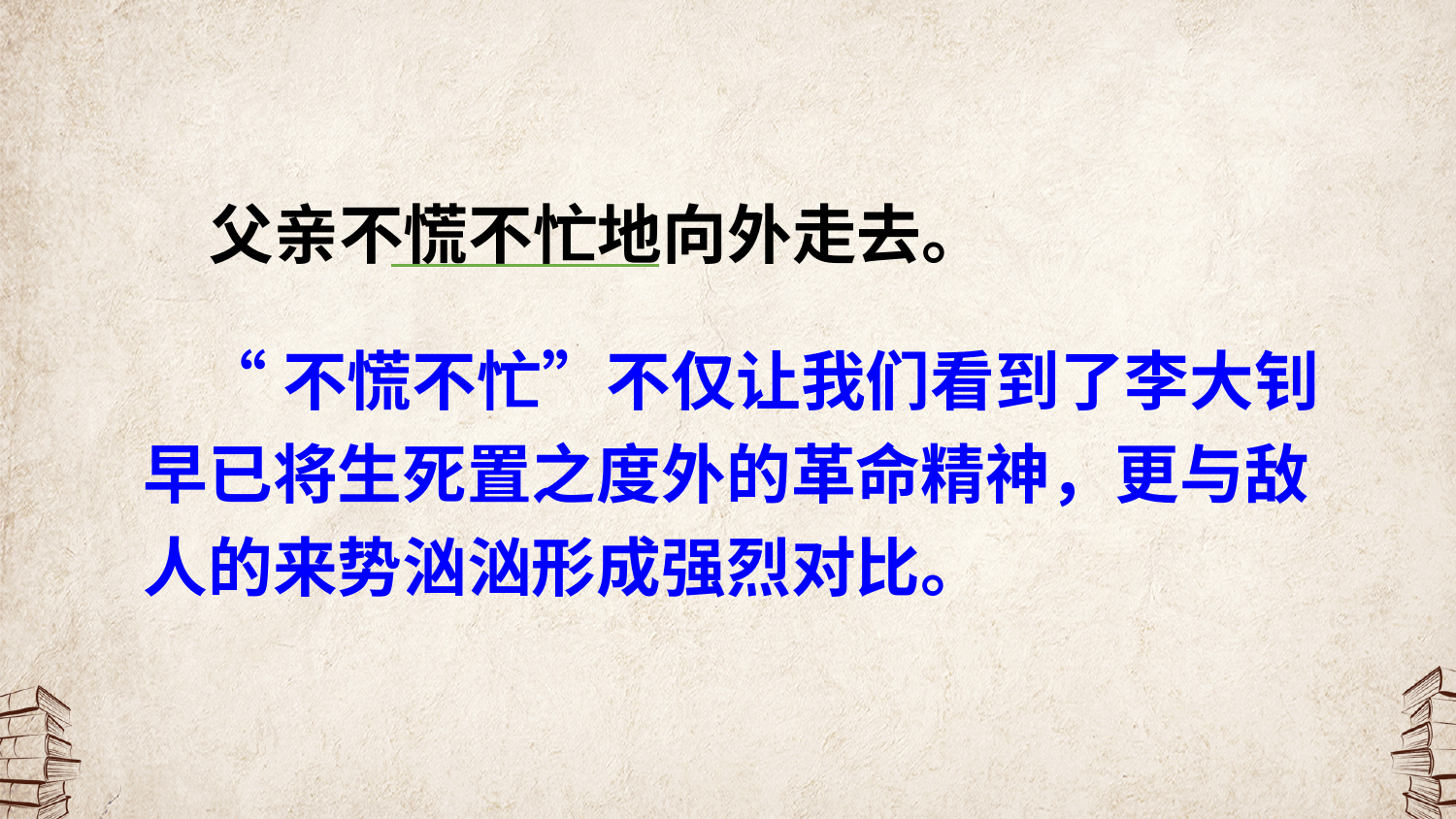

父亲不慌不忙地向外走去。
    “不慌不忙”不仅让我们看到了李大钊早已将生死置之度外的革命精神，更与敌人的来势汹汹形成强烈对比。